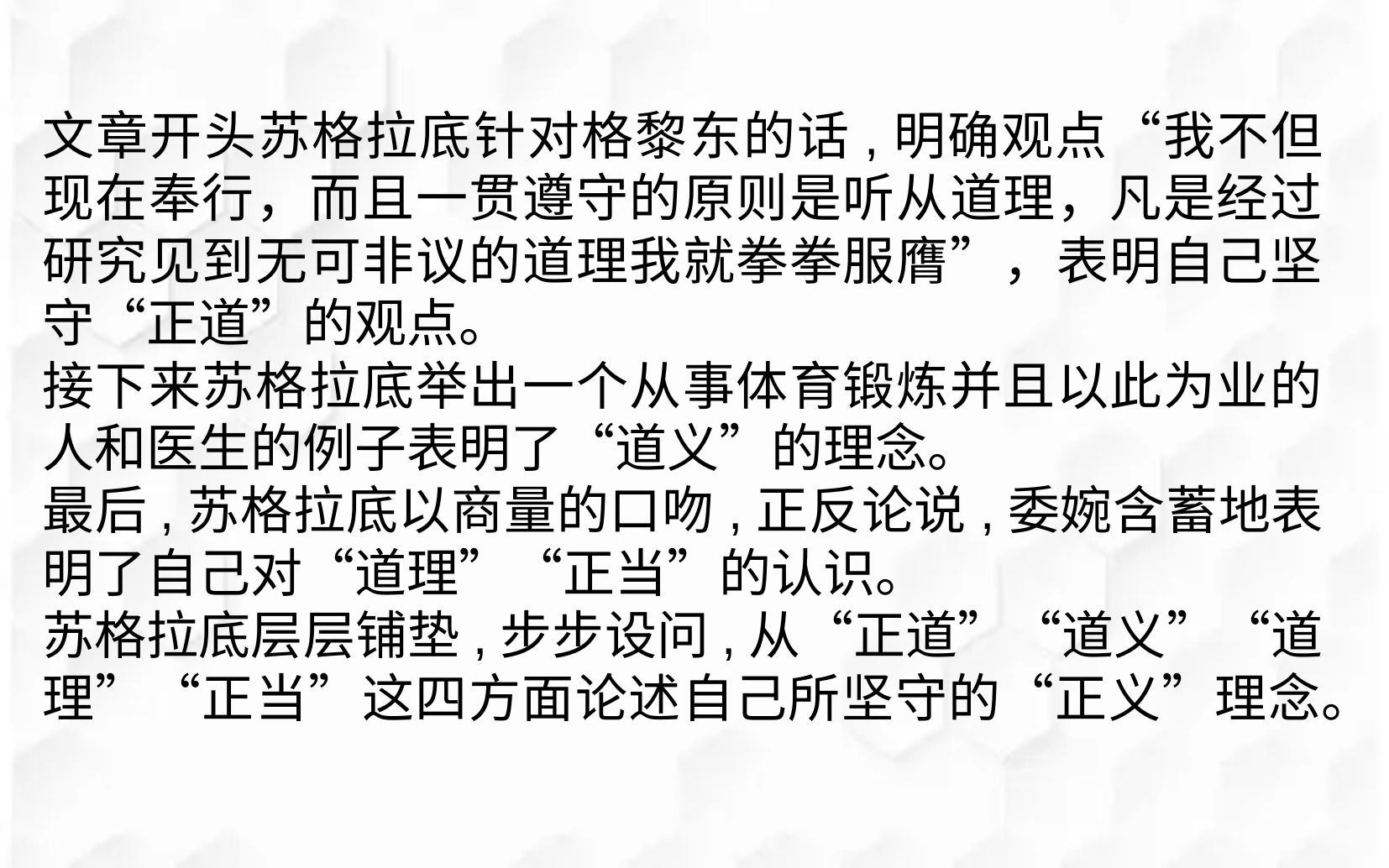

文章开头苏格拉底针对格黎东的话,明确观点“我不但现在奉行，而且一贯遵守的原则是听从道理，凡是经过研究见到无可非议的道理我就拳拳服膺”，表明自己坚守“正道”的观点。
接下来苏格拉底举出一个从事体育锻炼并且以此为业的人和医生的例子表明了“道义”的理念。
最后,苏格拉底以商量的口吻,正反论说,委婉含蓄地表明了自己对“道理”“正当”的认识。
苏格拉底层层铺垫,步步设问,从“正道”“道义”“道理”“正当”这四方面论述自己所坚守的“正义”理念。